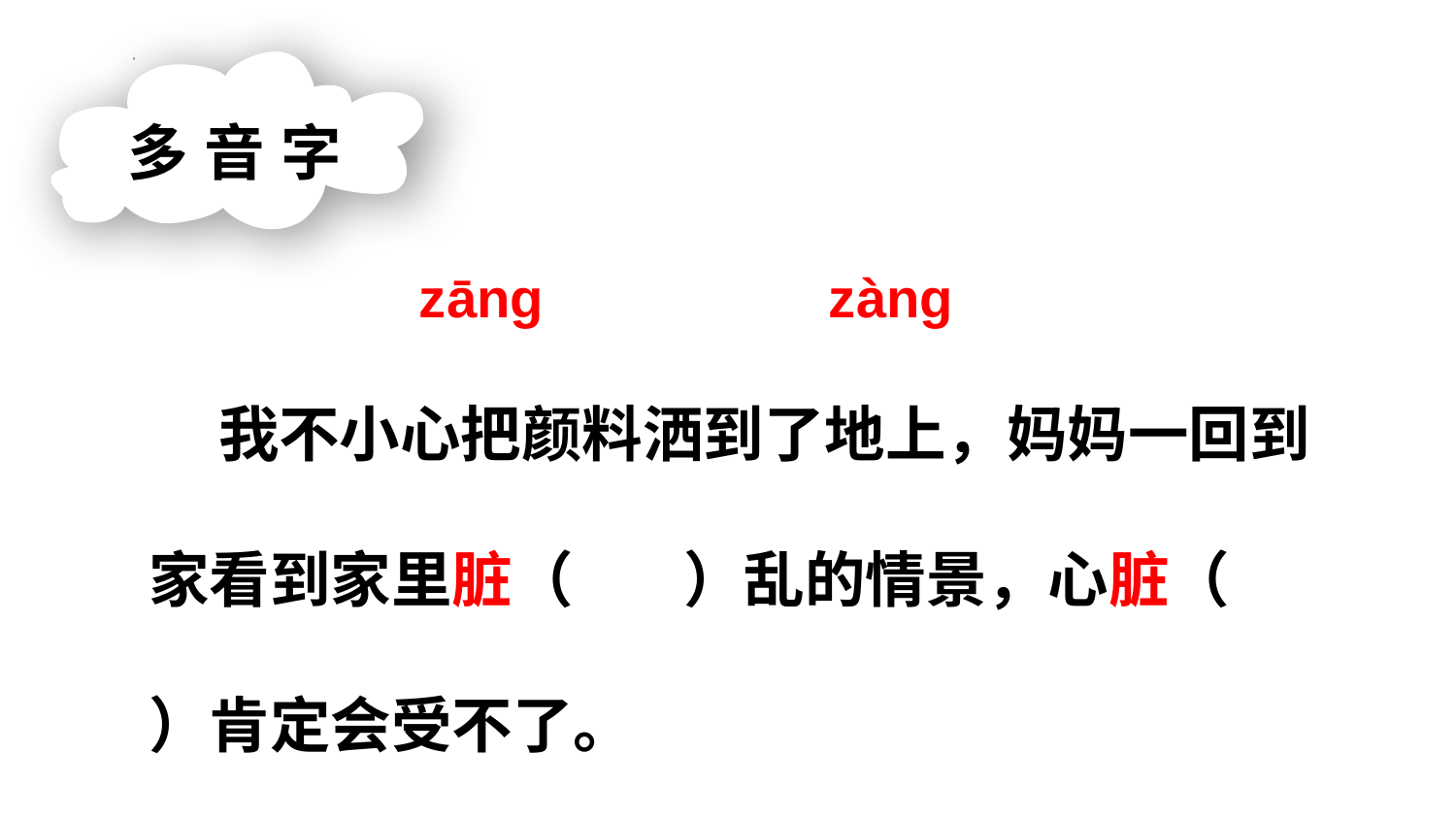

多音字
zānɡ
zànɡ
    我不小心把颜料洒到了地上，妈妈一回到家看到家里脏（        ）乱的情景，心脏（        ）肯定会受不了。